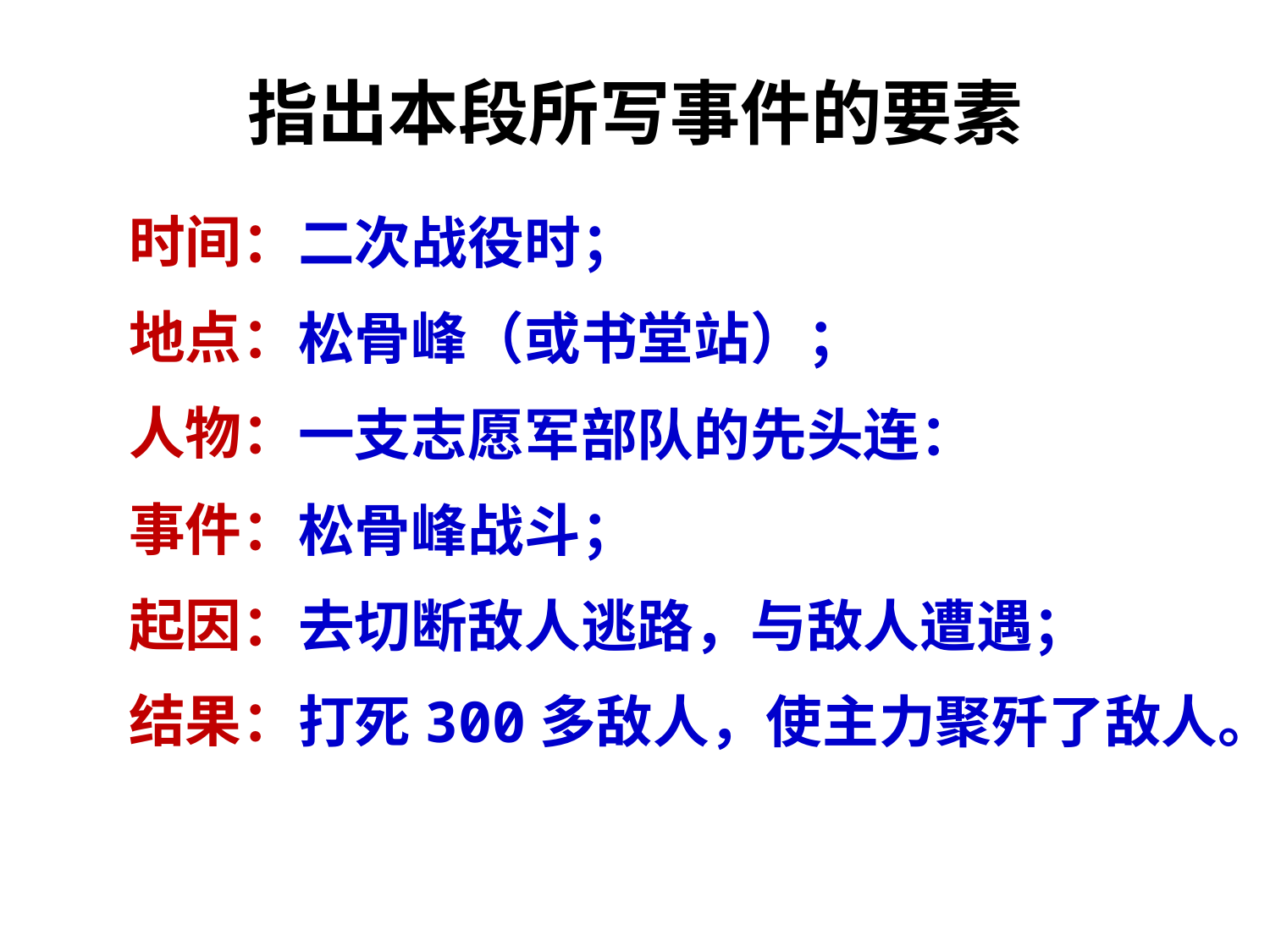

指出本段所写事件的要素
时间：
地点：
人物：
事件：
起因：
结果：
二次战役时；
松骨峰（或书堂站）；
一支志愿军部队的先头连：
松骨峰战斗；
去切断敌人逃路，与敌人遭遇；
打死300多敌人，使主力聚歼了敌人。